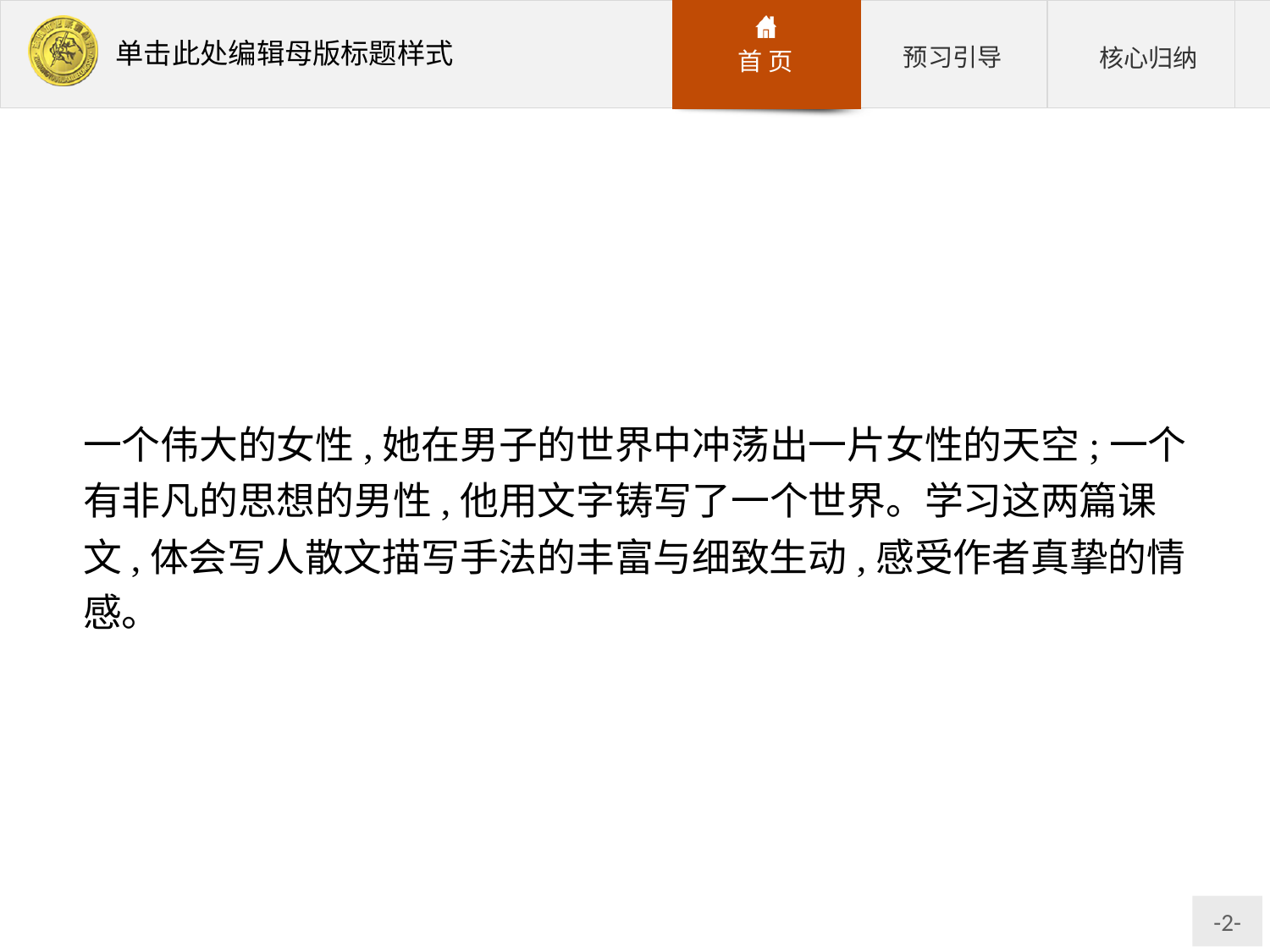

一个伟大的女性,她在男子的世界中冲荡出一片女性的天空;一个有非凡的思想的男性,他用文字铸写了一个世界。学习这两篇课文,体会写人散文描写手法的丰富与细致生动,感受作者真挚的情感。